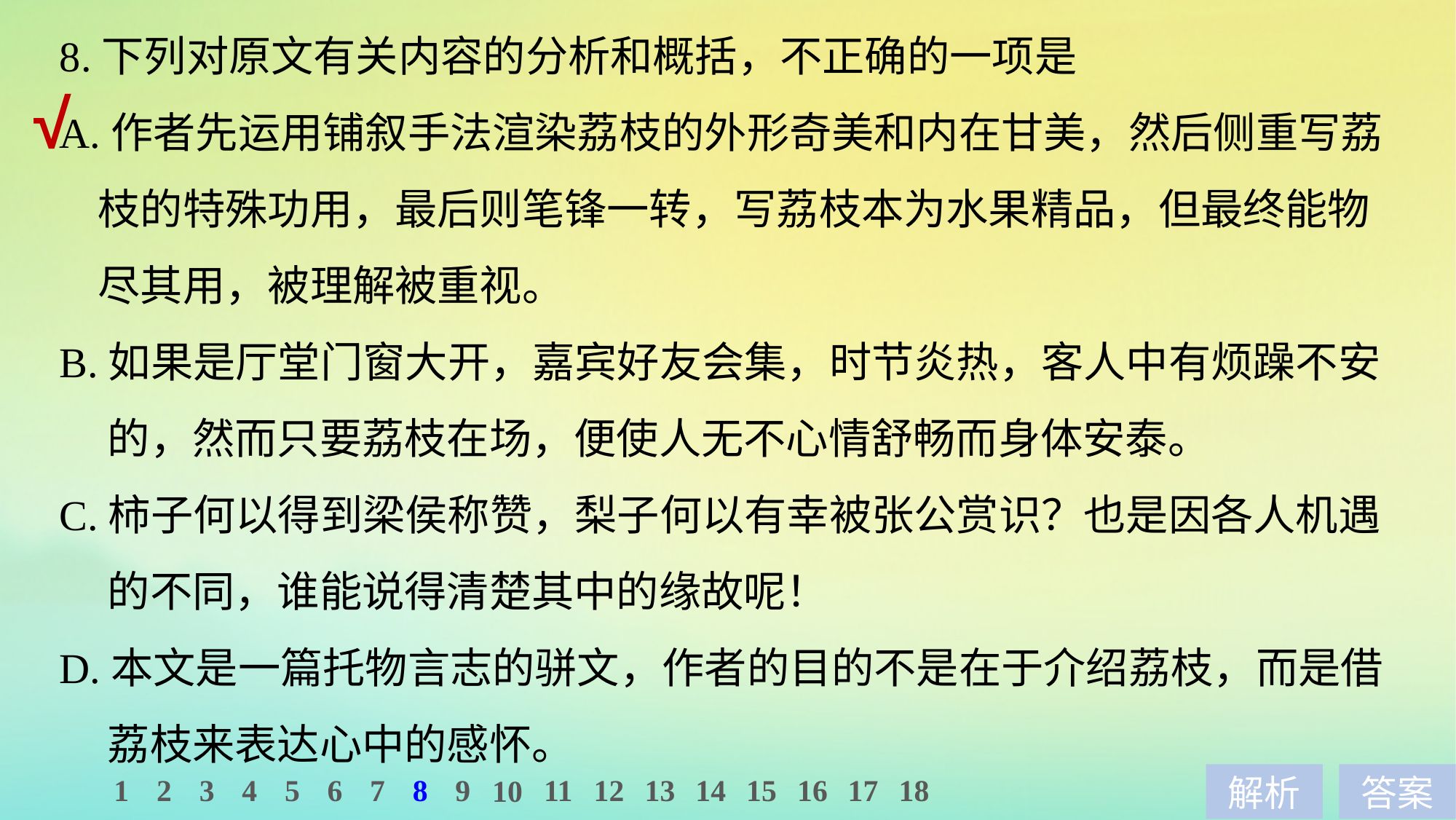

8.下列对原文有关内容的分析和概括，不正确的一项是
A.作者先运用铺叙手法渲染荔枝的外形奇美和内在甘美，然后侧重写荔
   枝的特殊功用，最后则笔锋一转，写荔枝本为水果精品，但最终能物
   尽其用，被理解被重视。
B.如果是厅堂门窗大开，嘉宾好友会集，时节炎热，客人中有烦躁不安
    的，然而只要荔枝在场，便使人无不心情舒畅而身体安泰。
C.柿子何以得到梁侯称赞，梨子何以有幸被张公赏识？也是因各人机遇
    的不同，谁能说得清楚其中的缘故呢！
D.本文是一篇托物言志的骈文，作者的目的不是在于介绍荔枝，而是借
    荔枝来表达心中的感怀。
√
1
2
3
4
5
6
7
8
9
11
12
13
14
15
16
17
18
10
解析
答案